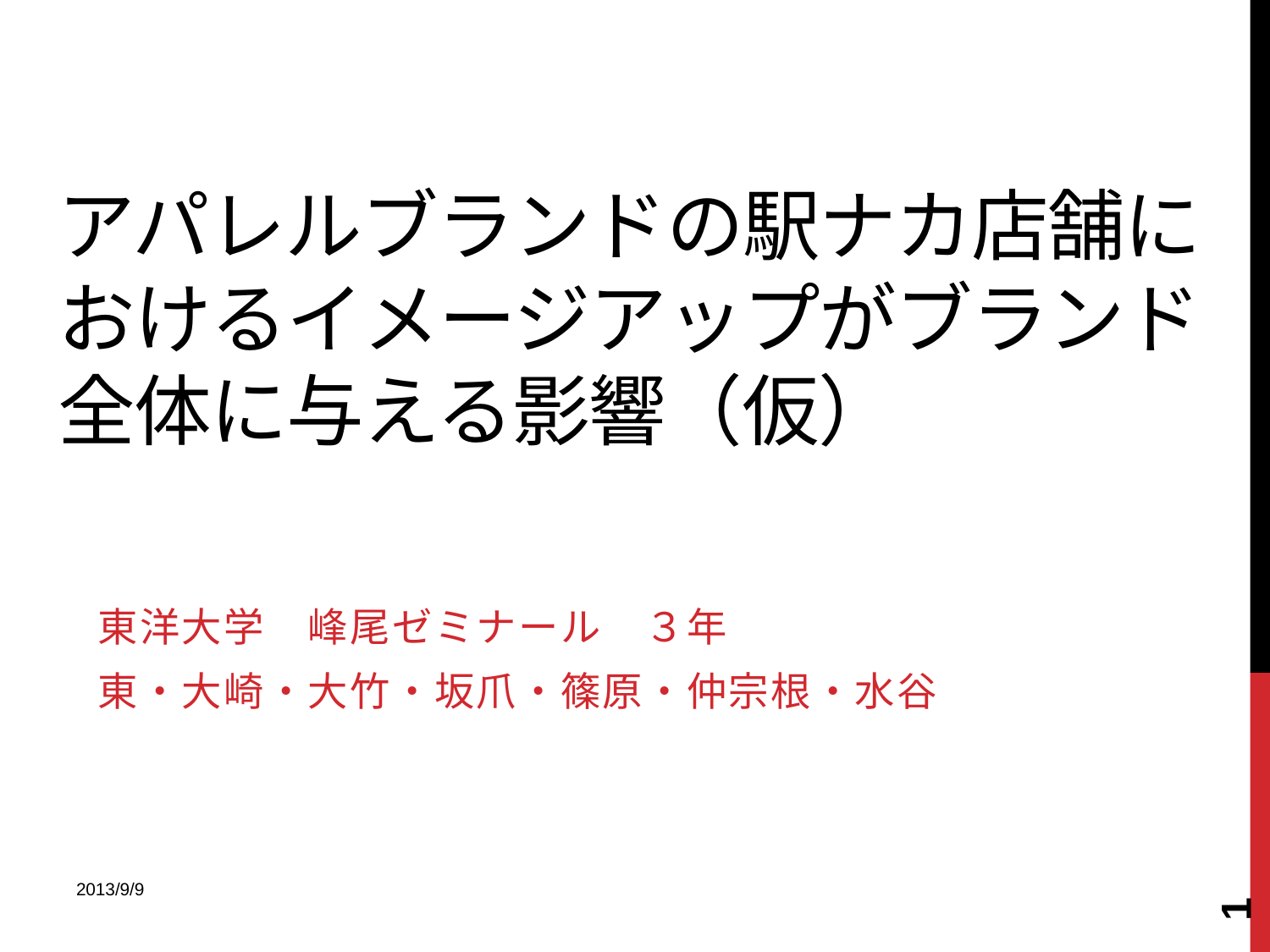

# アパレルブランドの駅ナカ店舗におけるイメージアップがブランド全体に与える影響（仮）
東洋大学　峰尾ゼミナール　３年
東・大崎・大竹・坂爪・篠原・仲宗根・水谷

1
2013/9/9